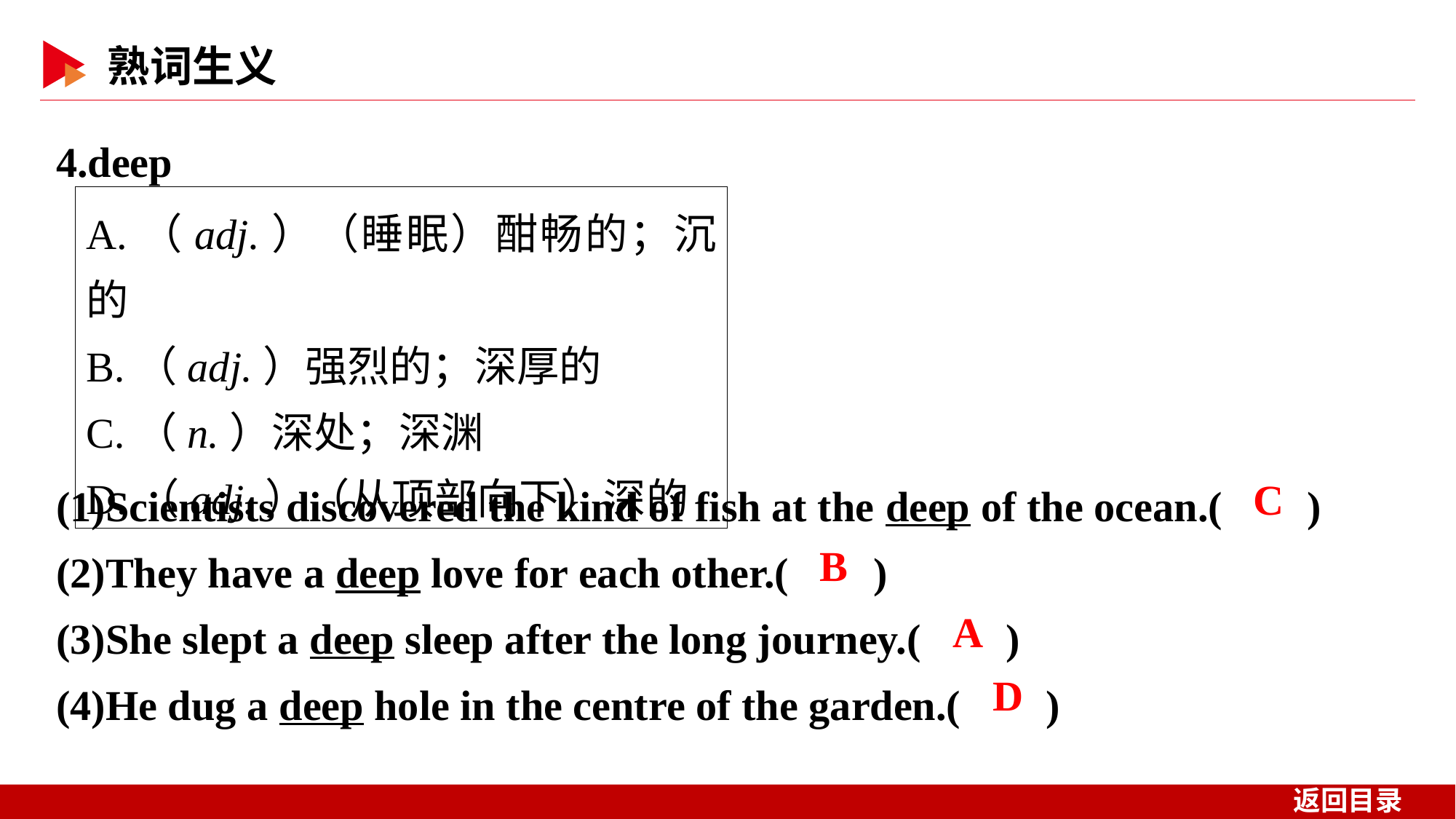

4.deep
A.（adj.）（睡眠）酣畅的；沉的
B.（adj.）强烈的；深厚的
C.（n.）深处；深渊
D.（adj.）（从顶部向下）深的
(1)Scientists discovered the kind of fish at the deep of the ocean.(        )
(2)They have a deep love for each other.(        )
(3)She slept a deep sleep after the long journey.(        )
(4)He dug a deep hole in the centre of the garden.(        )
   C
   B
   A
   D